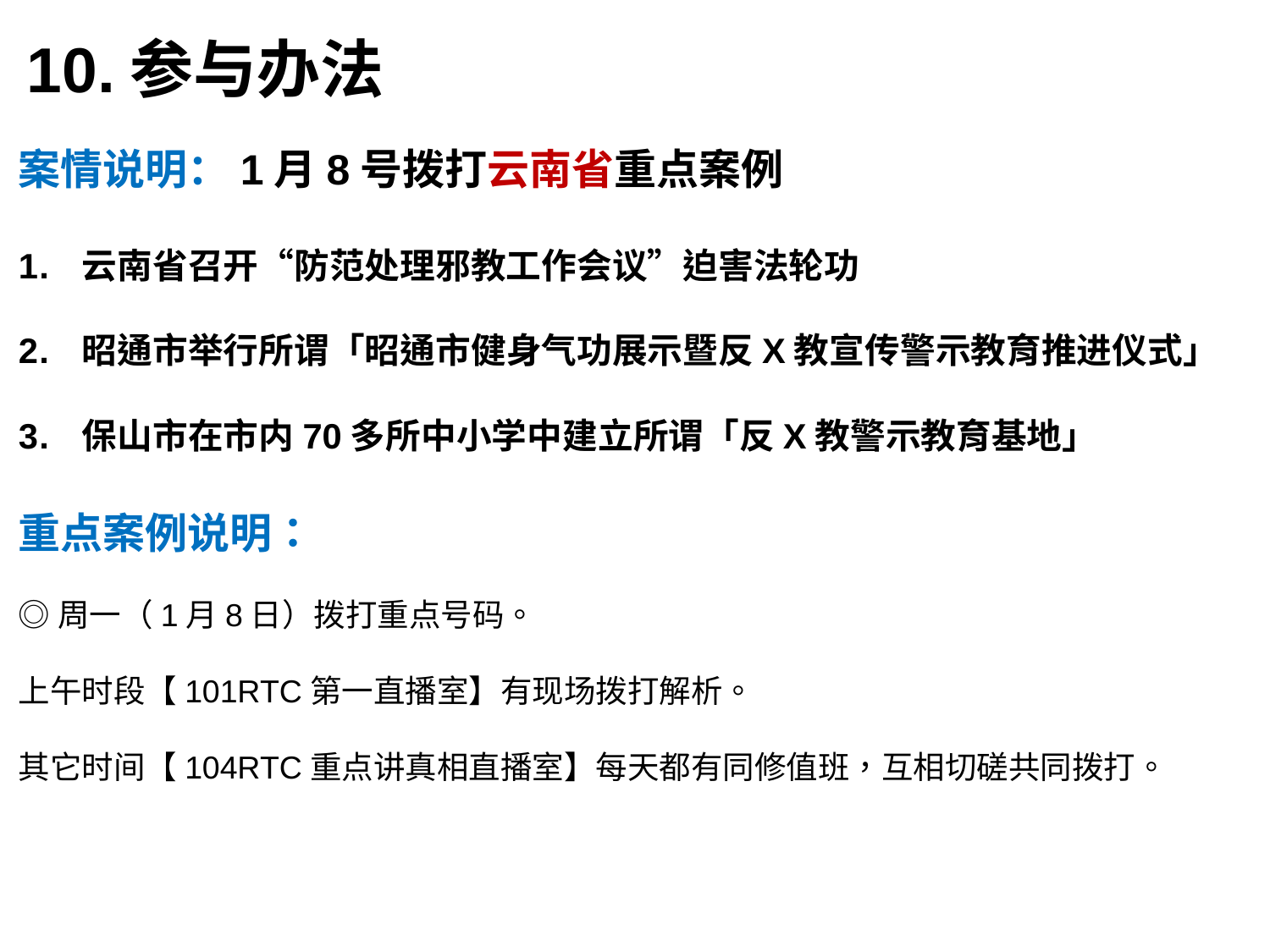

10.参与办法
案情说明：1月8号拨打云南省重点案例

云南省召开“防范处理邪教工作会议”迫害法轮功

昭通市举行所谓「昭通市健身气功展示暨反X教宣传警示教育推进仪式」

保山市在市内70多所中小学中建立所谓「反X教警示教育基地」

重点案例说明：
◎周一（1月8日）拨打重点号码。
上午时段【101RTC第一直播室】有现场拨打解析。

其它时间【104RTC重点讲真相直播室】每天都有同修值班，互相切磋共同拨打。